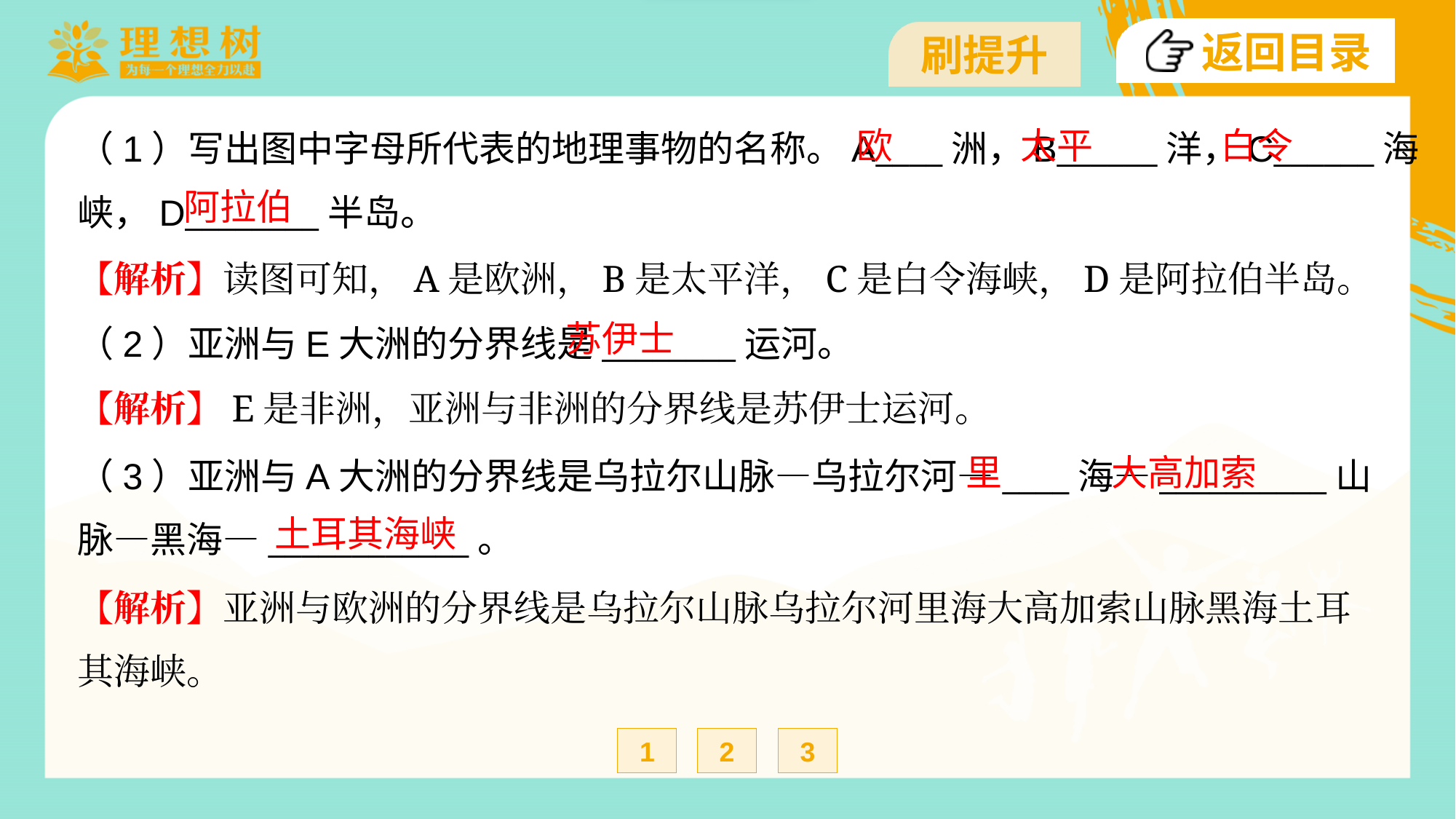

欧
太平
白令
（1）写出图中字母所代表的地理事物的名称。A____洲，B______洋，C______海
峡，D________半岛。
阿拉伯
【解析】读图可知，A是欧洲，B是太平洋，C是白令海峡，D是阿拉伯半岛。
苏伊士
（2）亚洲与E大洲的分界线是________运河。
【解析】E是非洲，亚洲与非洲的分界线是苏伊士运河。
里
大高加索
（3）亚洲与A大洲的分界线是乌拉尔山脉—乌拉尔河—____海—__________山
脉—黑海—____________。
土耳其海峡
【解析】亚洲与欧洲的分界线是乌拉尔山脉乌拉尔河里海大高加索山脉黑海土耳
其海峡。